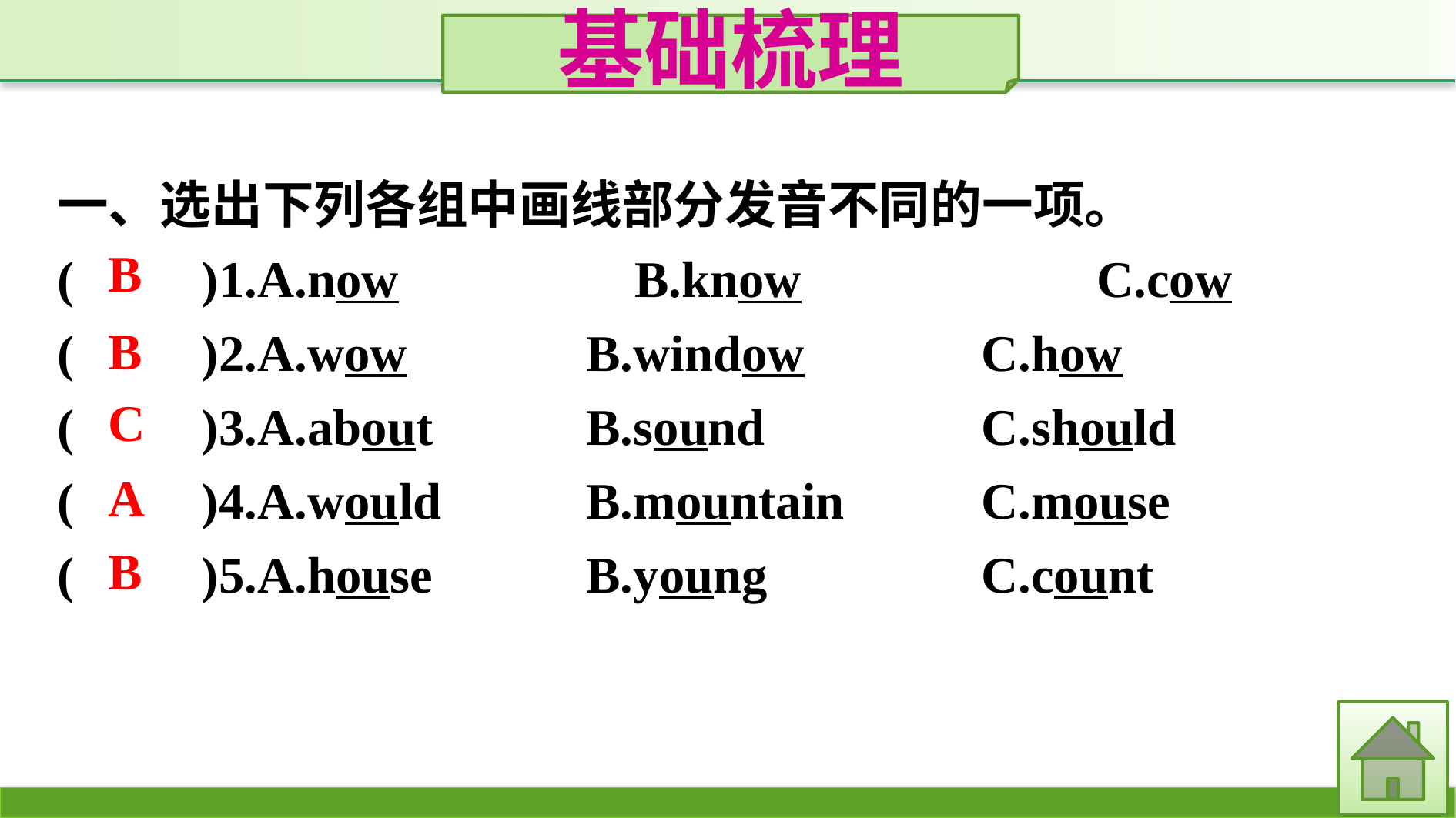

基础梳理
一、选出下列各组中画线部分发音不同的一项。
(　　)1.A.now　		B.know　　		C.cow
(　　)2.A.wow		B.window		C.how
(　　)3.A.about		B.sound		C.should
(　　)4.A.would		B.mountain		C.mouse
(　　)5.A.house		B.young		C.count
B
B
C
A
B